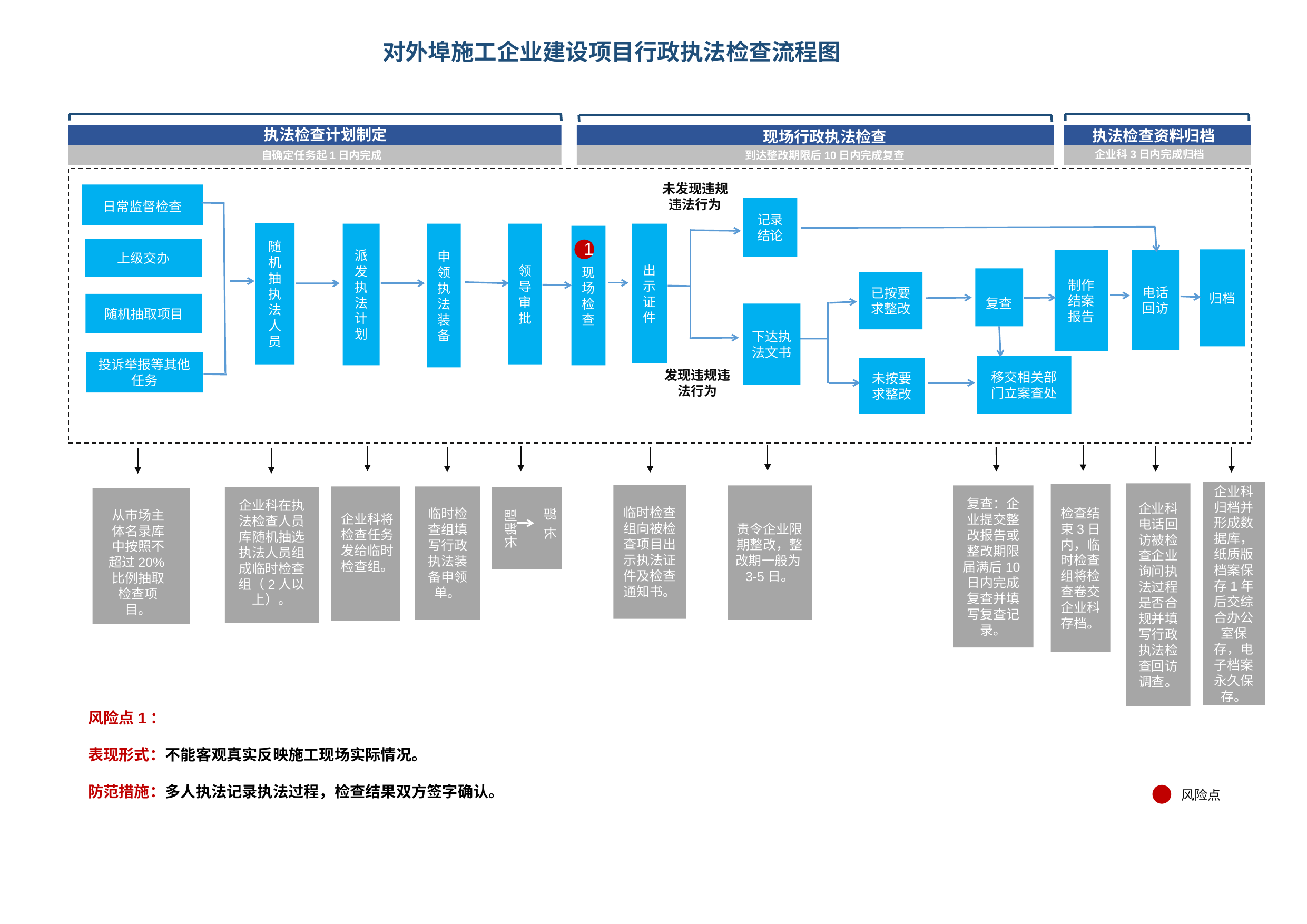

# 对外埠施工企业建设项目行政执法检查流程图
执法检查计划制定
执法检查资料归档
现场行政执法检查

企业科3日内完成归档
到达整改期限后10日内完成复查
自确定任务起1日内完成

未发现违规违法行为

日常监督检查
记录结论
随机抽执法人员
派发执法计划
申领执法装备
领导审批
出示证件
现场检查
1

上级交办
归档
制作结案报告
电话回访

复查
已按要求整改
随机抽取项目
下达执法文书
投诉举报等其他任务
移交相关部门立案查处
未按要求整改
发现违规违法行为

企业科归档并形成数据库，纸质版档案保存1年后交综合办公室保存，电子档案永久保存。
企业科电话回访被检查企业询问执法过程是否合规并填写行政执法检查回访调查。
检查结束3日内，临时检查组将检查卷交企业科存档。
临时检查组向被检查项目出示执法证件及检查通知书。
责令企业限期整改，整改期一般为3-5日。
复查：企业提交整改报告或整改期限届满后10日内完成复查并填写复查记录。

临时检查组填写行政执法装备申领单。
     部  长

    副部长

企业科在执法检查人员库随机抽选执法人员组成临时检查组（2人以上）。
从市场主体名录库中按照不超过20%比例抽取检查项目。
企业科将检查任务发给临时检查组。

风险点1：

表现形式：不能客观真实反映施工现场实际情况。

防范措施：多人执法记录执法过程，检查结果双方签字确认。

风险点